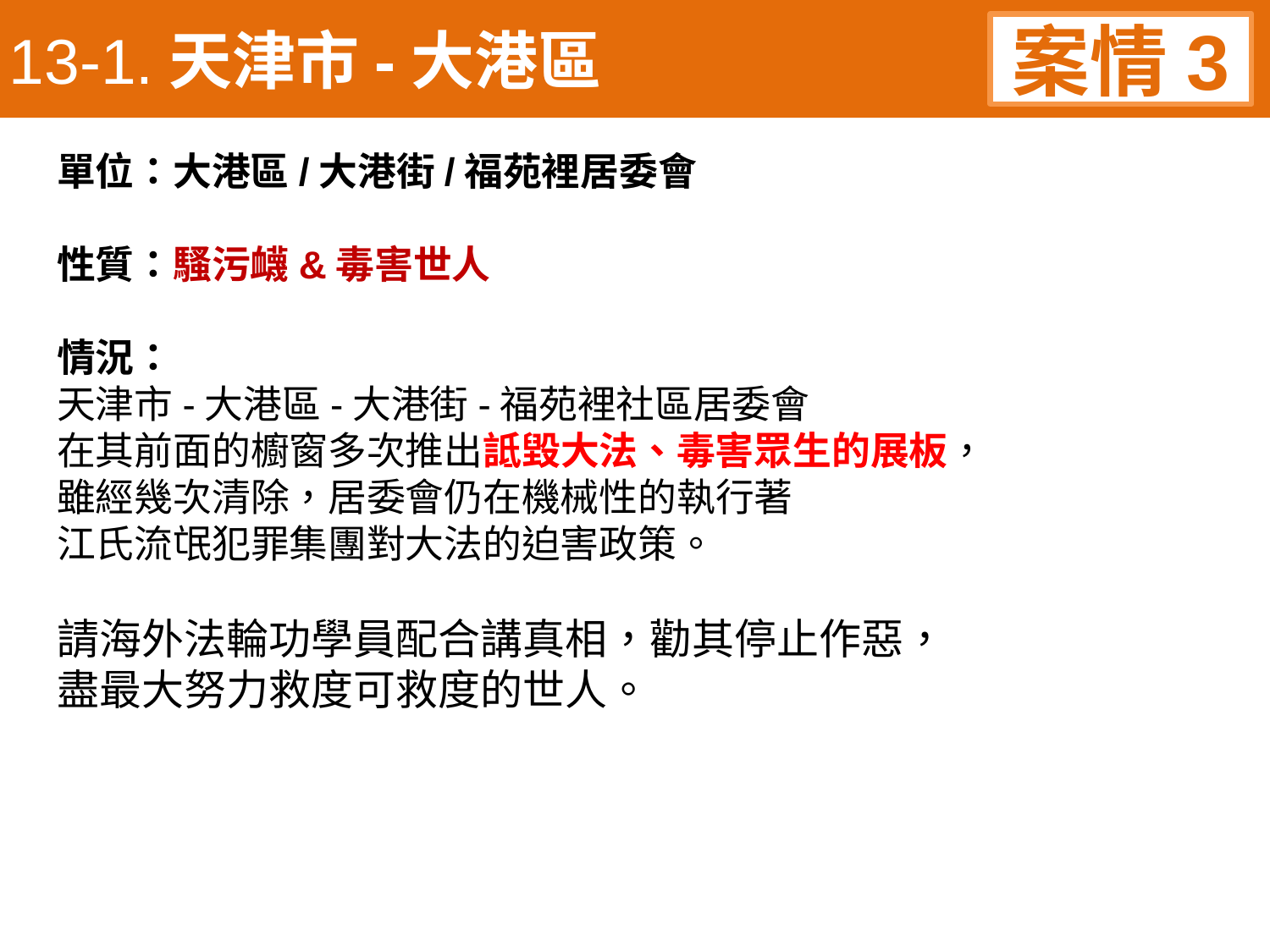

13-1.天津市-大港區
案情3

單位：大港區/大港街/福苑裡居委會

性質：騷污衊&毒害世人

情況：
天津市-大港區-大港街-福苑裡社區居委會
在其前面的櫥窗多次推出詆毀大法、毒害眾生的展板，
雖經幾次清除，居委會仍在機械性的執行著
江氏流氓犯罪集團對大法的迫害政策。

請海外法輪功學員配合講真相，勸其停止作惡，
盡最大努力救度可救度的世人。